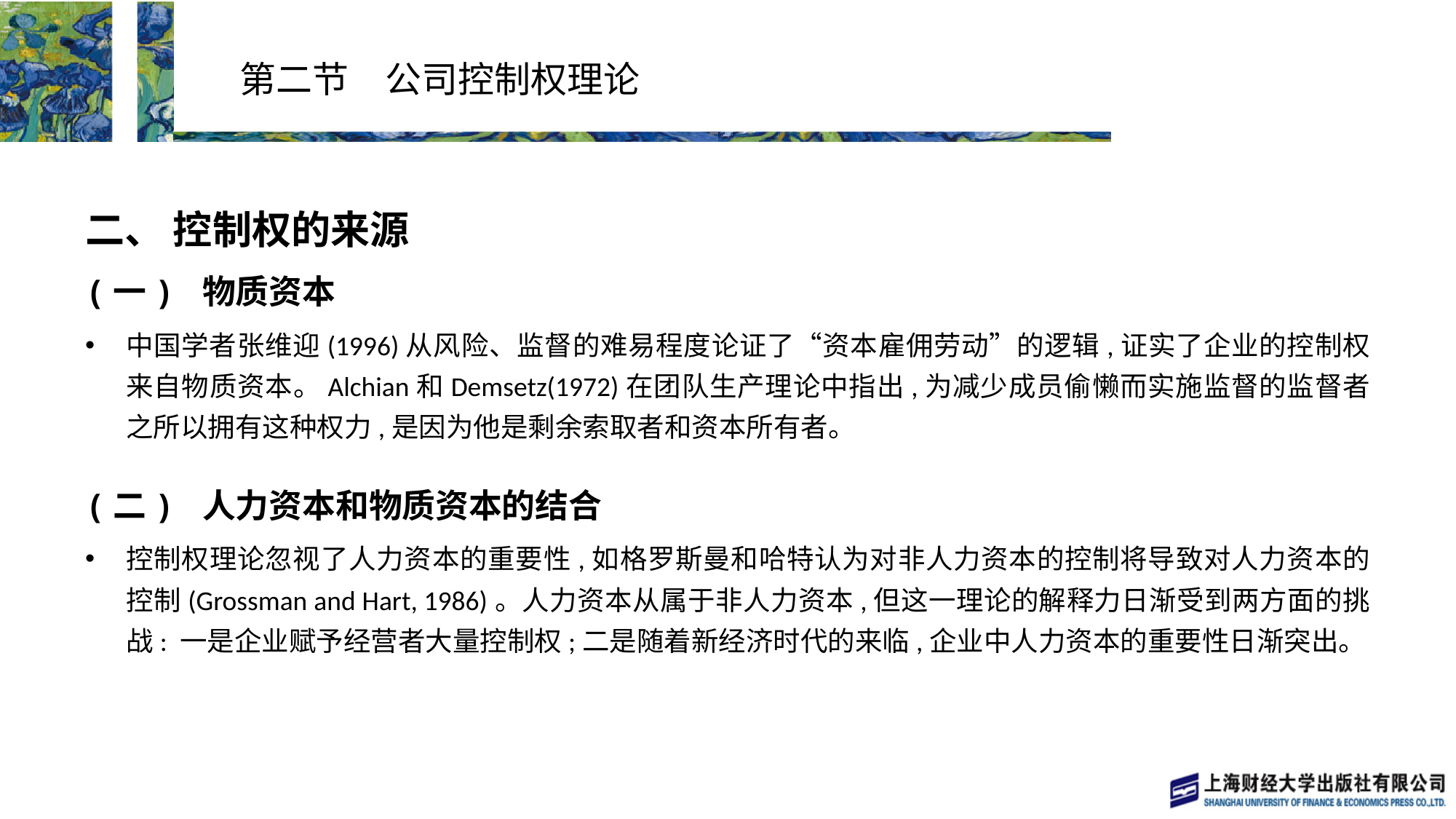

# 第二节　公司控制权理论
二、 控制权的来源
(一) 物质资本
中国学者张维迎(1996)从风险、监督的难易程度论证了“资本雇佣劳动”的逻辑,证实了企业的控制权来自物质资本。Alchian和Demsetz(1972)在团队生产理论中指出,为减少成员偷懒而实施监督的监督者之所以拥有这种权力,是因为他是剩余索取者和资本所有者。
(二) 人力资本和物质资本的结合
控制权理论忽视了人力资本的重要性,如格罗斯曼和哈特认为对非人力资本的控制将导致对人力资本的控制(Grossman and Hart, 1986)。人力资本从属于非人力资本,但这一理论的解释力日渐受到两方面的挑战: 一是企业赋予经营者大量控制权;二是随着新经济时代的来临,企业中人力资本的重要性日渐突出。